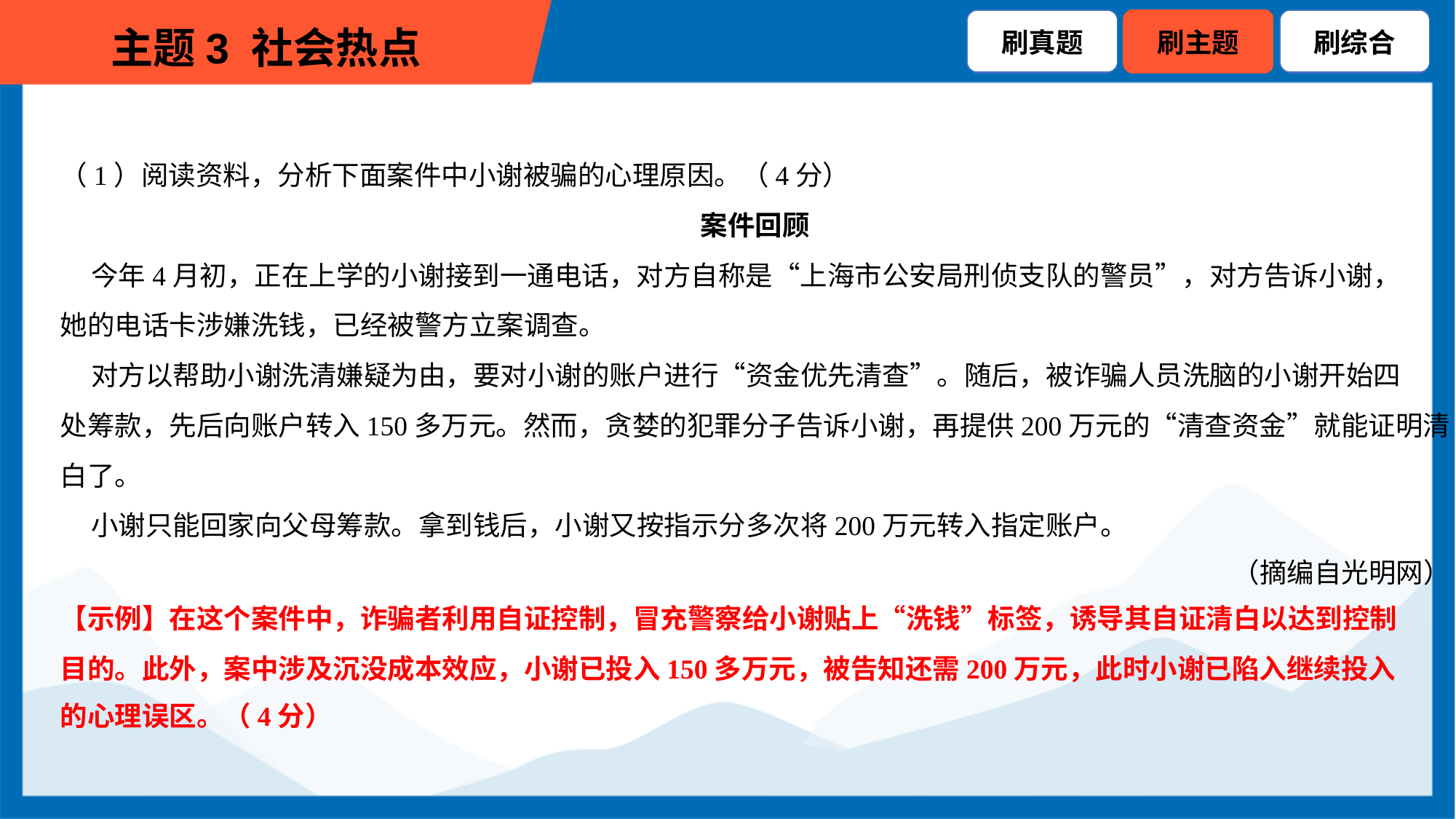

（1）阅读资料，分析下面案件中小谢被骗的心理原因。（4分）
案件回顾
    今年4月初，正在上学的小谢接到一通电话，对方自称是“上海市公安局刑侦支队的警员”，对方告诉小谢，
她的电话卡涉嫌洗钱，已经被警方立案调查。
    对方以帮助小谢洗清嫌疑为由，要对小谢的账户进行“资金优先清查”。随后，被诈骗人员洗脑的小谢开始四
处筹款，先后向账户转入150多万元。然而，贪婪的犯罪分子告诉小谢，再提供200万元的“清查资金”就能证明清
白了。
    小谢只能回家向父母筹款。拿到钱后，小谢又按指示分多次将200万元转入指定账户。
（摘编自光明网）
【示例】在这个案件中，诈骗者利用自证控制，冒充警察给小谢贴上“洗钱”标签，诱导其自证清白以达到控制
目的。此外，案中涉及沉没成本效应，小谢已投入150多万元，被告知还需200万元，此时小谢已陷入继续投入
的心理误区。（4分）